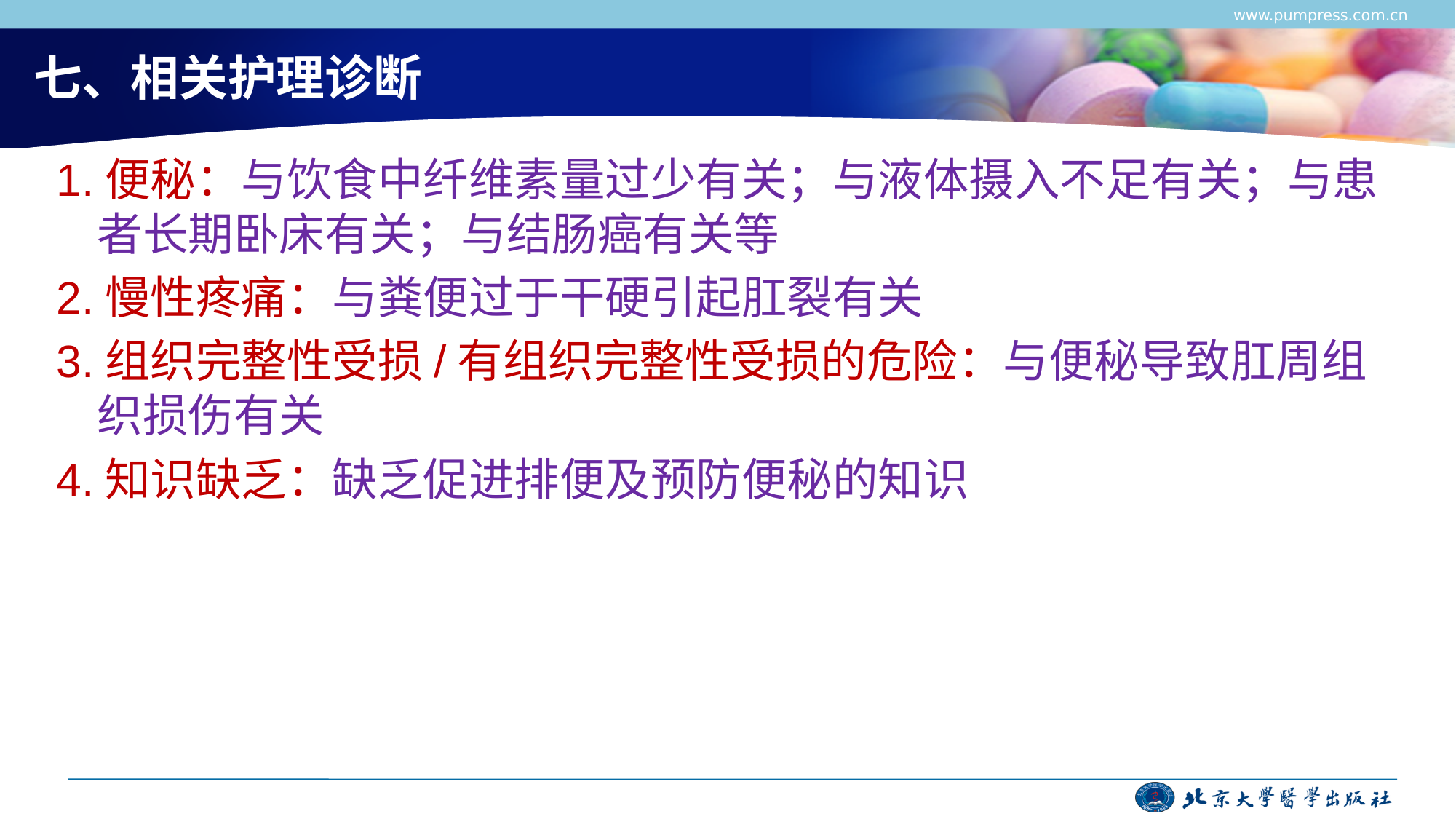

www.pumpress.com.cn
# 七、相关护理诊断
1.便秘：与饮食中纤维素量过少有关；与液体摄入不足有关；与患者长期卧床有关；与结肠癌有关等
2.慢性疼痛：与粪便过于干硬引起肛裂有关
3.组织完整性受损/有组织完整性受损的危险：与便秘导致肛周组织损伤有关
4.知识缺乏：缺乏促进排便及预防便秘的知识